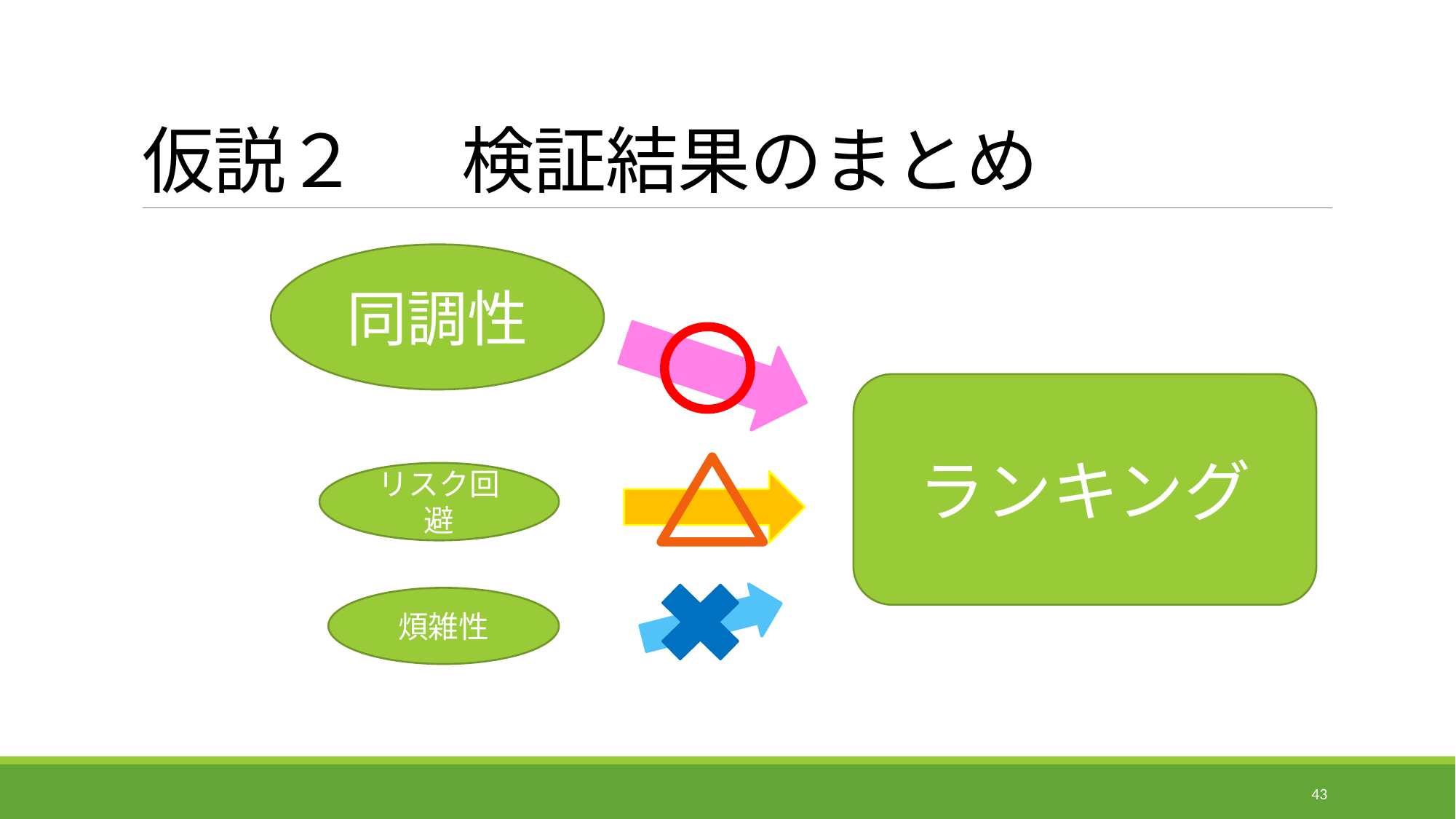

# 仮説２ 　 検証結果のまとめ

同調性

ランキング

リスク回避

煩雑性

43